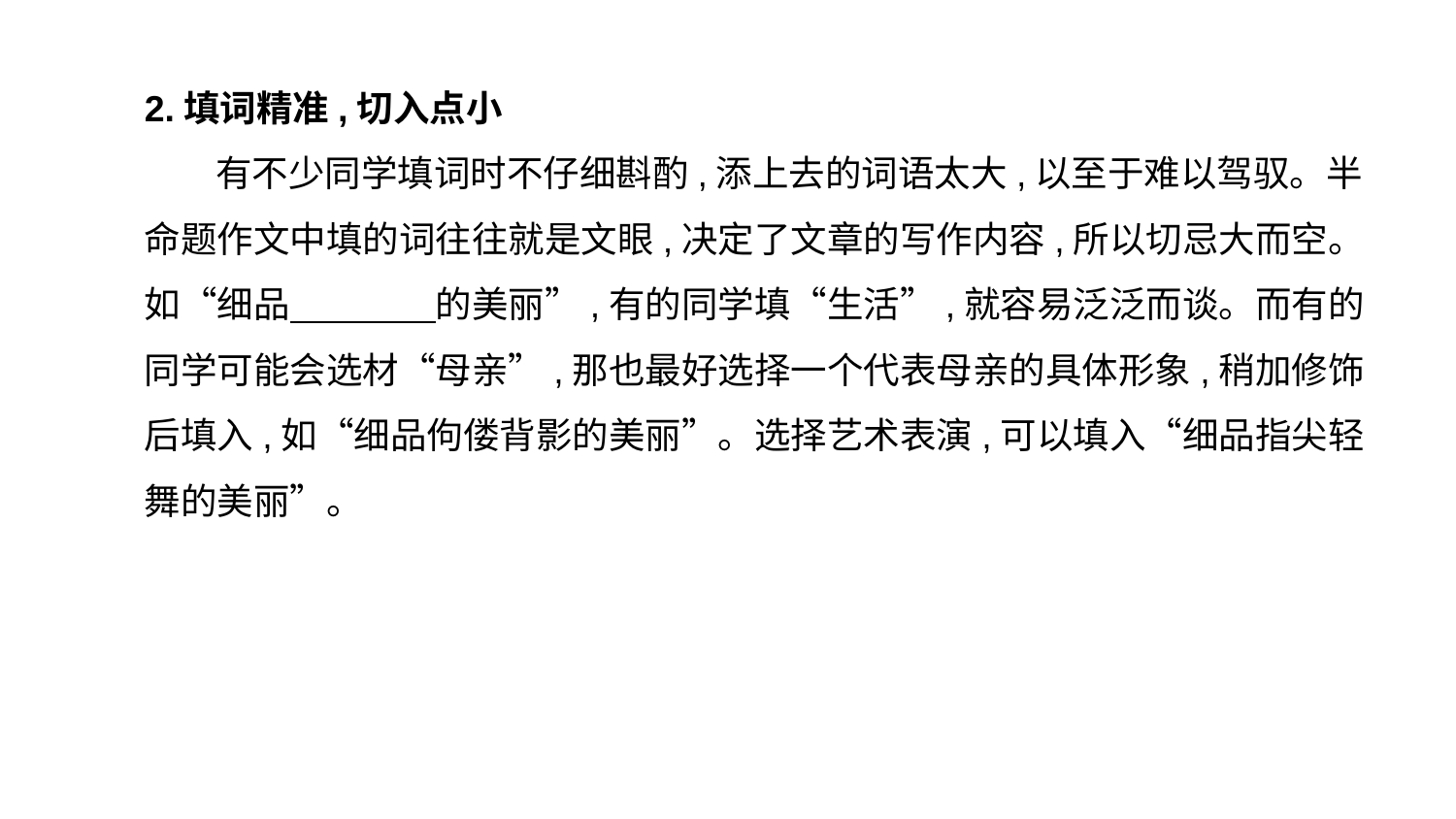

2.填词精准,切入点小
有不少同学填词时不仔细斟酌,添上去的词语太大,以至于难以驾驭。半命题作文中填的词往往就是文眼,决定了文章的写作内容,所以切忌大而空。如“细品　　　　的美丽”,有的同学填“生活”,就容易泛泛而谈。而有的同学可能会选材“母亲”,那也最好选择一个代表母亲的具体形象,稍加修饰后填入,如“细品佝偻背影的美丽”。选择艺术表演,可以填入“细品指尖轻舞的美丽”。